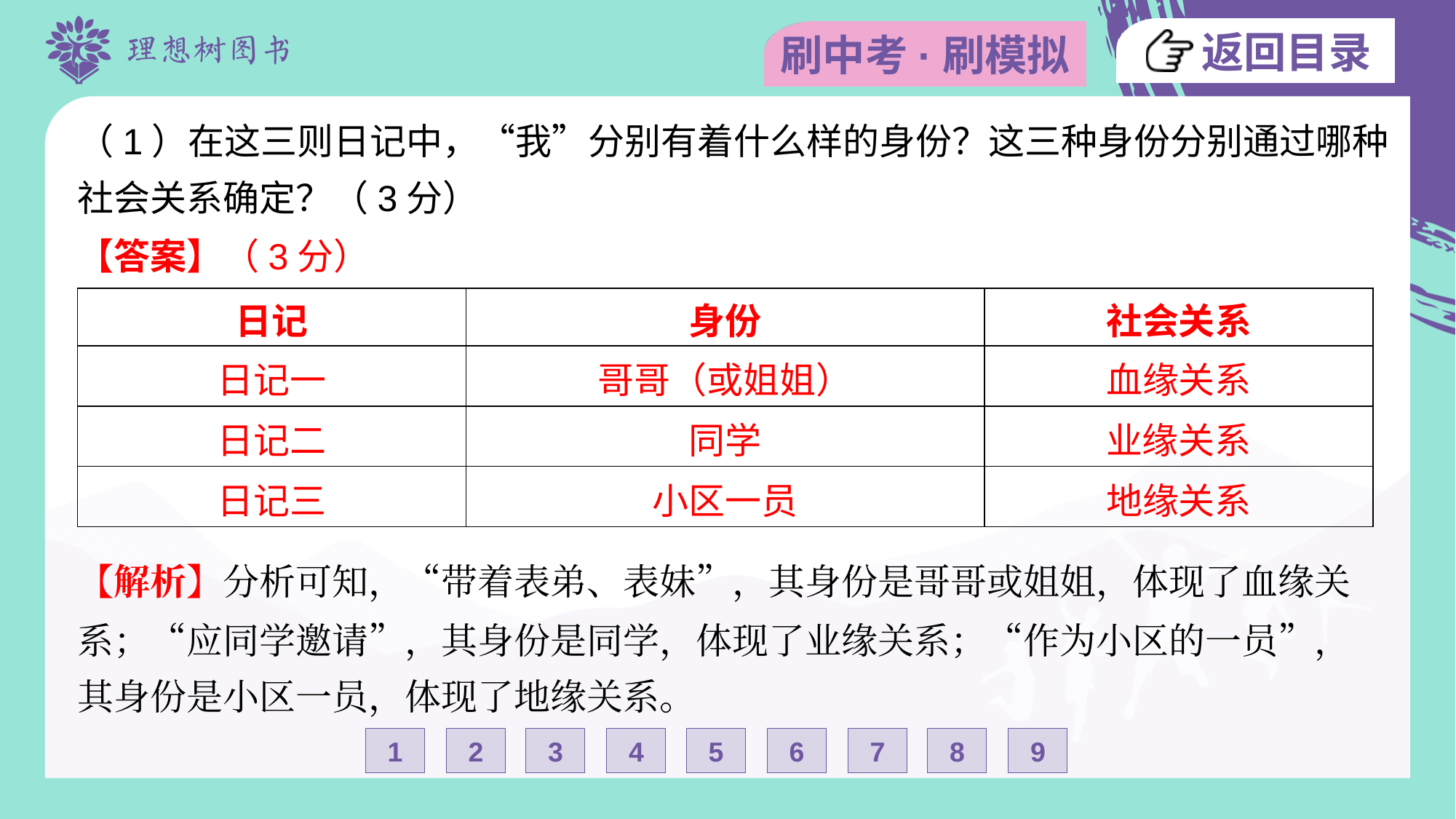

（1）在这三则日记中，“我”分别有着什么样的身份？这三种身份分别通过哪种
社会关系确定？（3分）
【答案】（3分）
| 日记 | 身份 | 社会关系 |
| --- | --- | --- |
| 日记一 | 哥哥（或姐姐） | 血缘关系 |
| 日记二 | 同学 | 业缘关系 |
| 日记三 | 小区一员 | 地缘关系 |
【解析】分析可知，“带着表弟、表妹”，其身份是哥哥或姐姐，体现了血缘关
系；“应同学邀请”，其身份是同学，体现了业缘关系；“作为小区的一员”，
其身份是小区一员，体现了地缘关系。